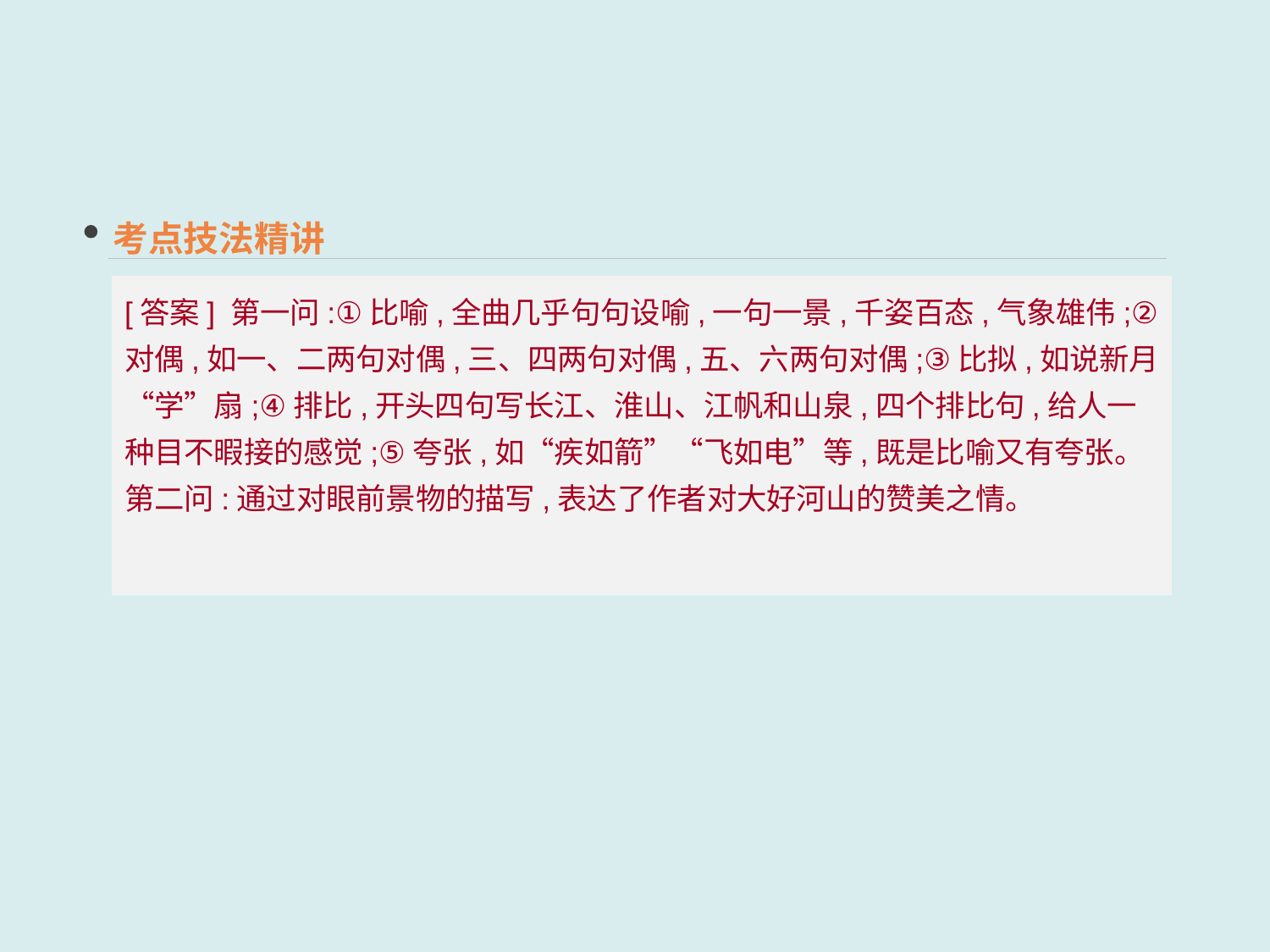

考点技法精讲

[答案] 第一问:①比喻,全曲几乎句句设喻,一句一景,千姿百态,气象雄伟;②对偶,如一、二两句对偶,三、四两句对偶,五、六两句对偶;③比拟,如说新月“学”扇;④排比,开头四句写长江、淮山、江帆和山泉,四个排比句,给人一种目不暇接的感觉;⑤夸张,如“疾如箭”“飞如电”等,既是比喻又有夸张。第二问:通过对眼前景物的描写,表达了作者对大好河山的赞美之情。